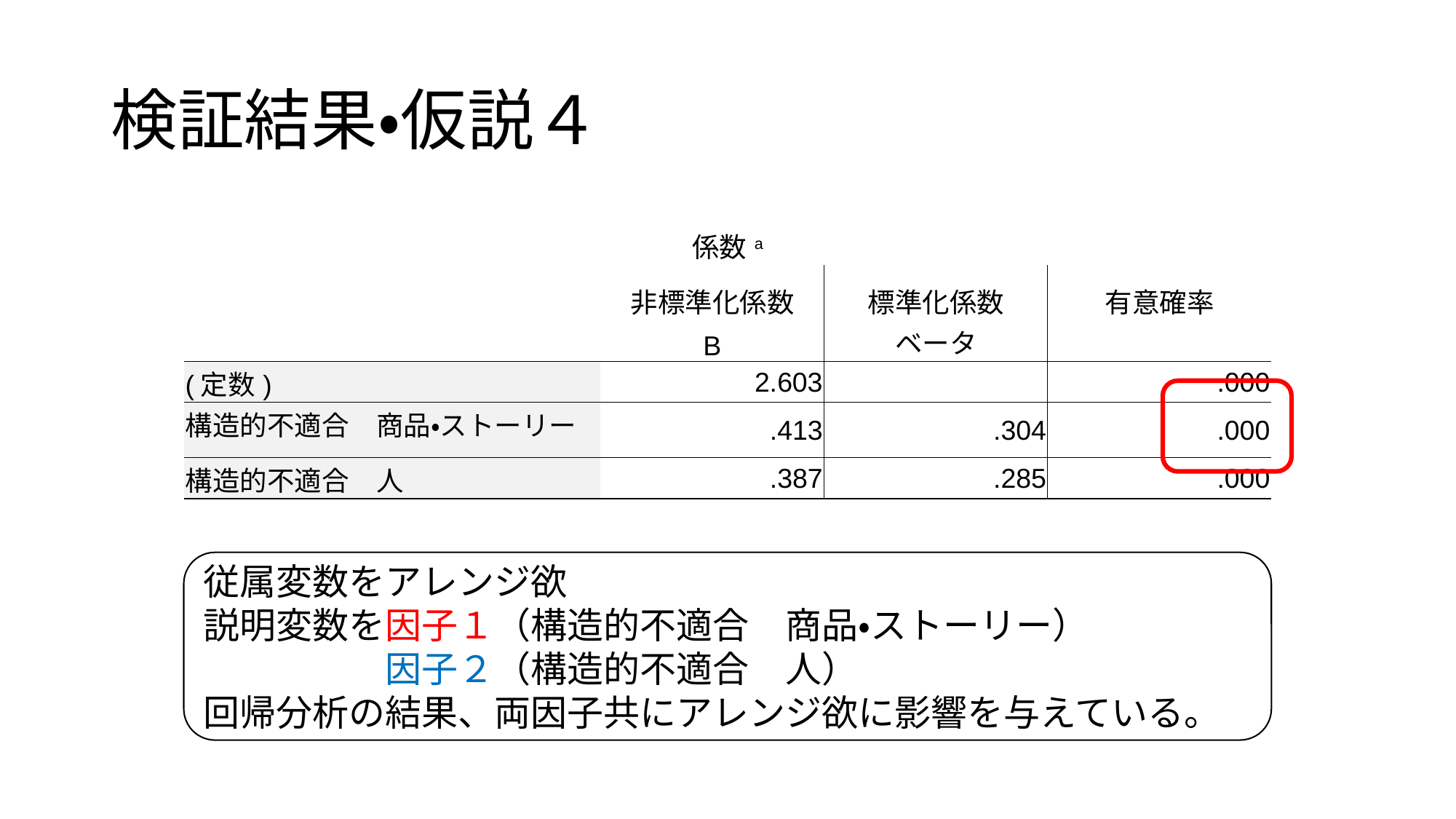

# 検証結果・仮説４
| 係数a |  |  |  |
| --- | --- | --- | --- |
|  | 非標準化係数 | 標準化係数 | 有意確率 |
|  | B | ベータ |  |
| (定数) | 2.603 |  | .000 |
| 構造的不適合　商品・ストーリー | .413 | .304 | .000 |
| 構造的不適合　人 | .387 | .285 | .000 |

従属変数をアレンジ欲
説明変数を因子１（構造的不適合　商品・ストーリー）
　　　　　因子２（構造的不適合　人）
回帰分析の結果、両因子共にアレンジ欲に影響を与えている。